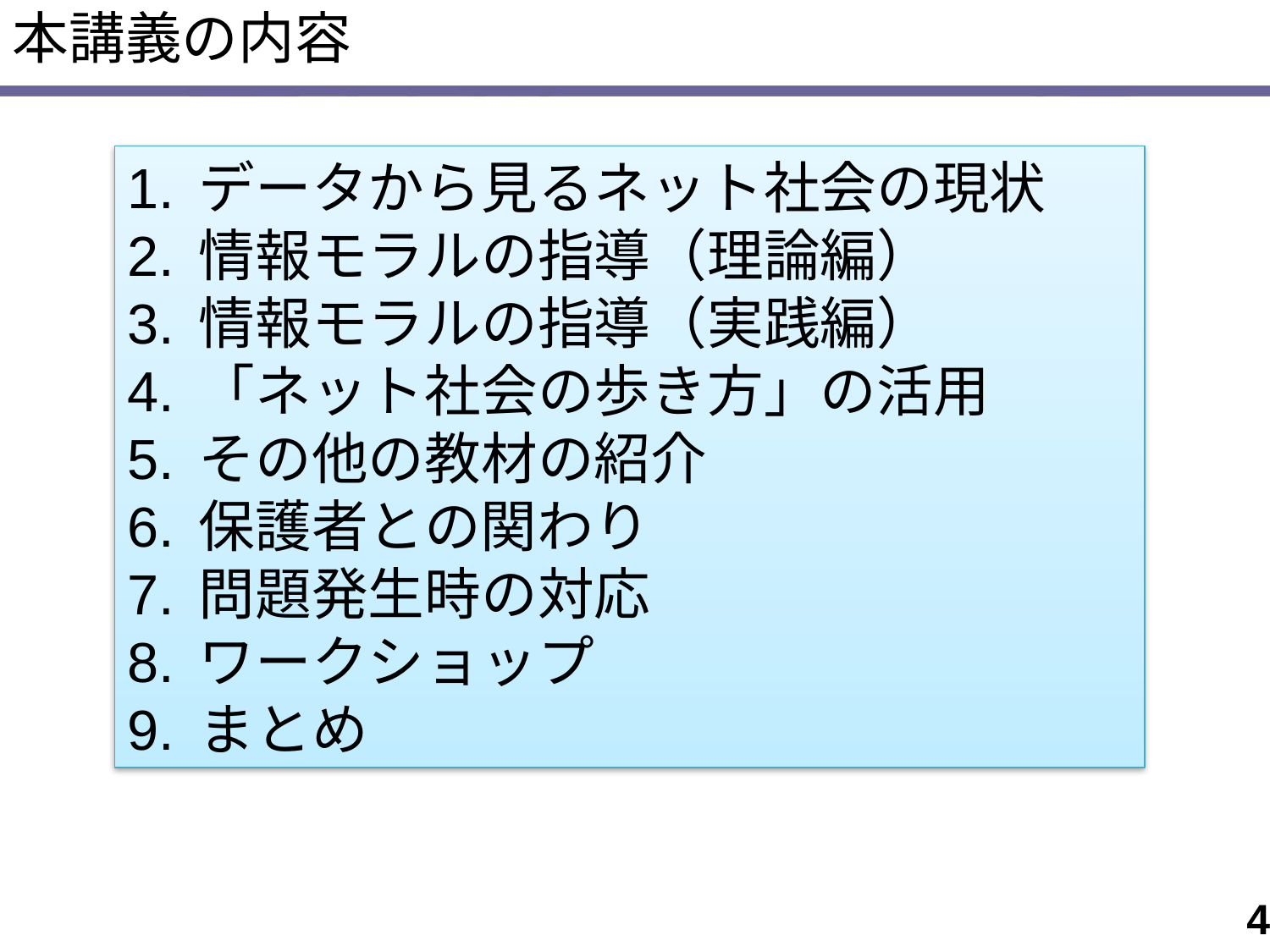

本講義の内容
データから見るネット社会の現状
情報モラルの指導（理論編）
情報モラルの指導（実践編）
「ネット社会の歩き方」の活用
その他の教材の紹介
保護者との関わり
問題発生時の対応
ワークショップ
まとめ
4